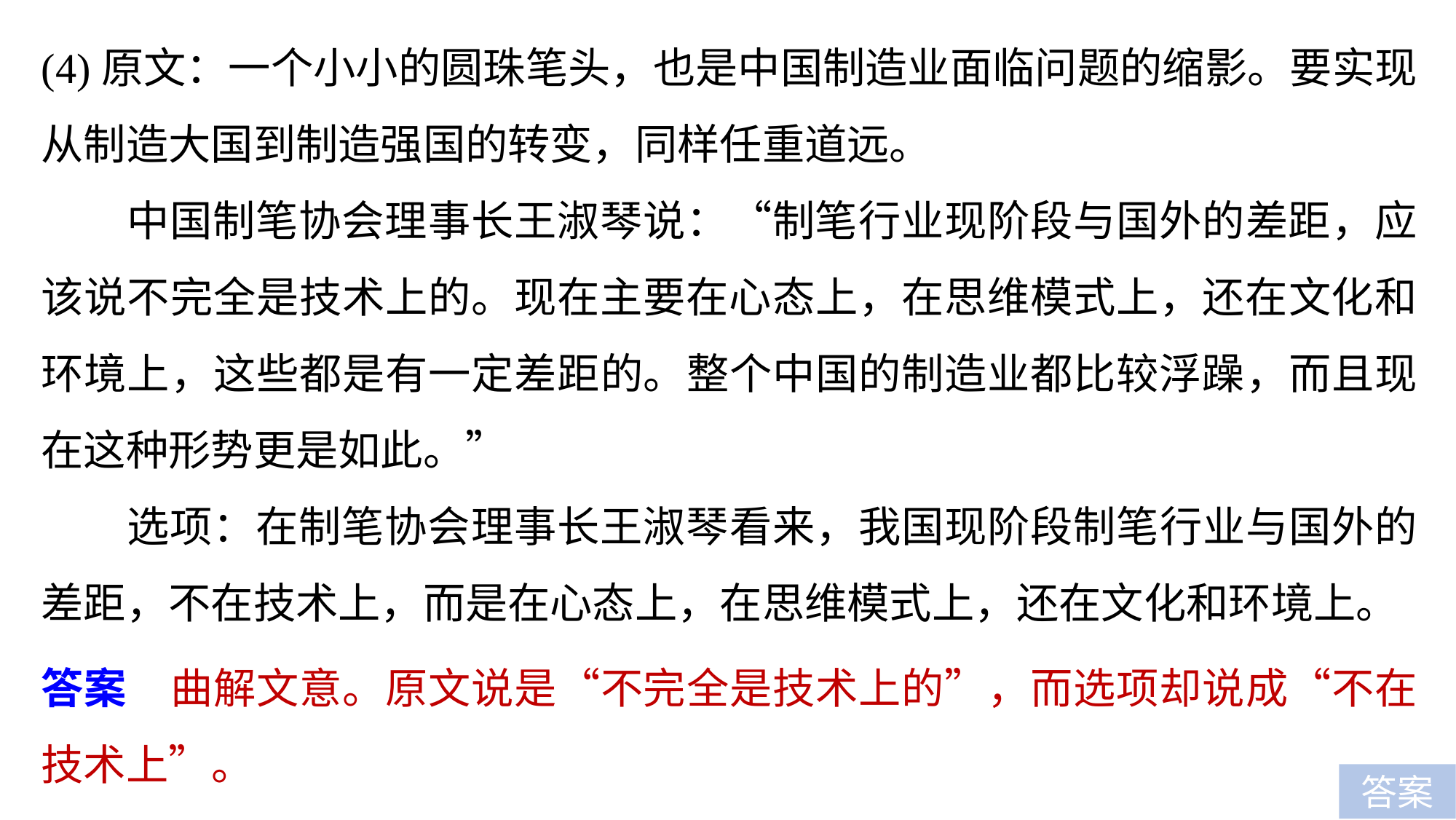

(4)原文：一个小小的圆珠笔头，也是中国制造业面临问题的缩影。要实现从制造大国到制造强国的转变，同样任重道远。
中国制笔协会理事长王淑琴说：“制笔行业现阶段与国外的差距，应该说不完全是技术上的。现在主要在心态上，在思维模式上，还在文化和环境上，这些都是有一定差距的。整个中国的制造业都比较浮躁，而且现在这种形势更是如此。”
选项：在制笔协会理事长王淑琴看来，我国现阶段制笔行业与国外的差距，不在技术上，而是在心态上，在思维模式上，还在文化和环境上。
答案　曲解文意。原文说是“不完全是技术上的”，而选项却说成“不在技术上”。
答案